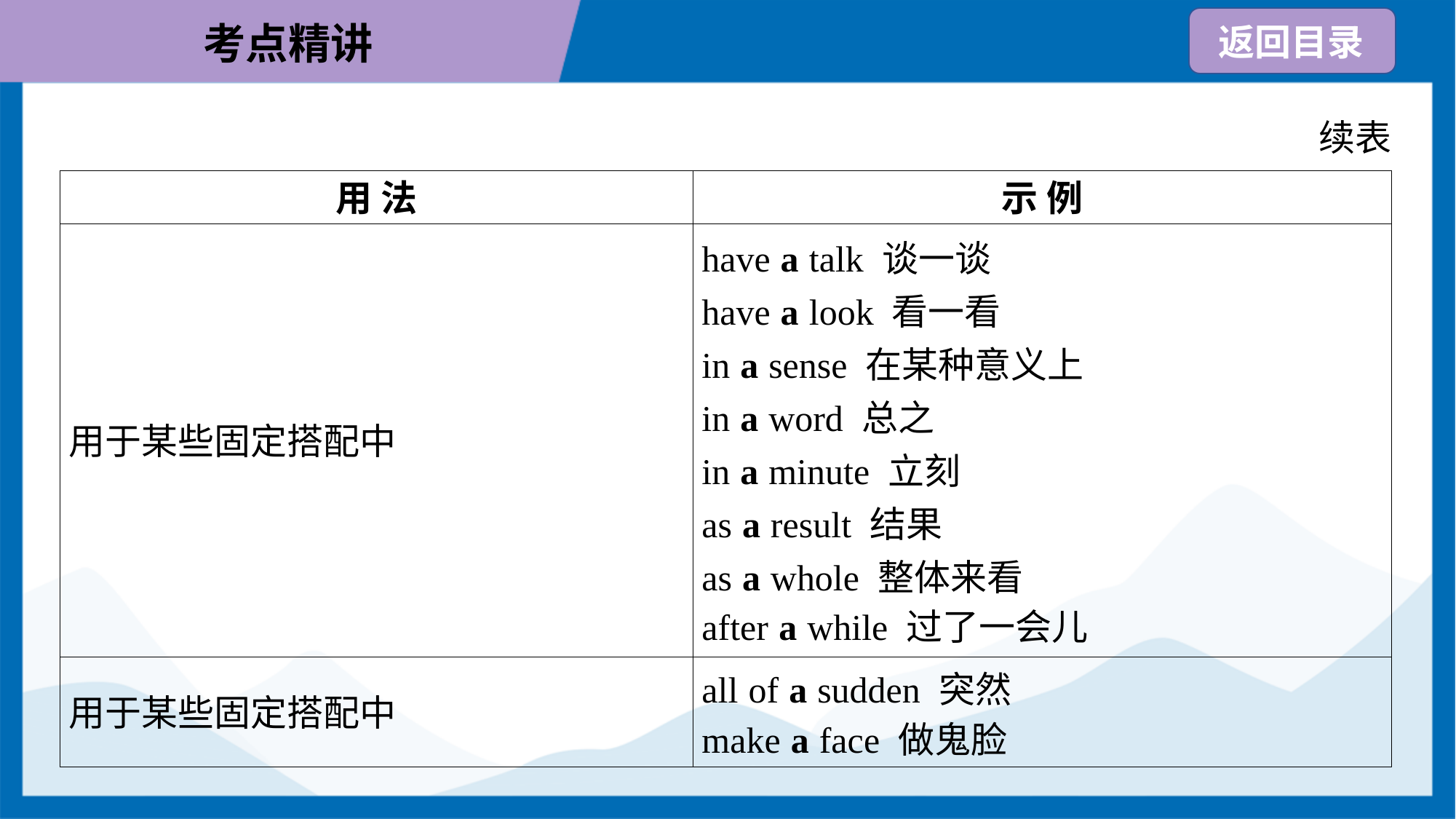

续表
| 用 法 | 示 例 |
| --- | --- |
| 用于某些固定搭配中 | have a talk 谈一谈 have a look 看一看 in a sense 在某种意义上 in a word 总之 in a minute 立刻 as a result 结果 as a whole 整体来看 after a while 过了一会儿 |
| 用于某些固定搭配中 | all of a sudden 突然 make a face 做鬼脸 |